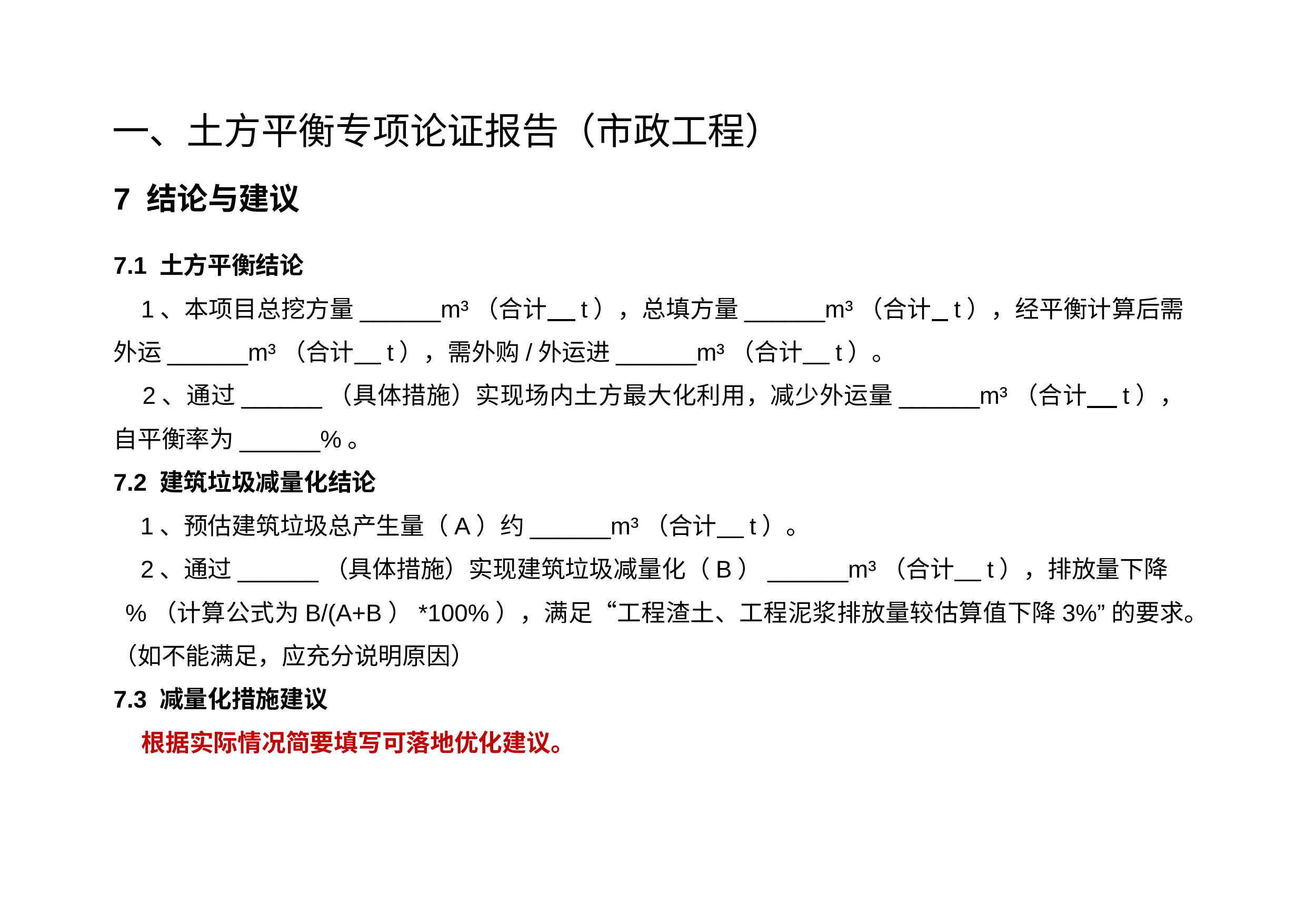

一、土方平衡专项论证报告（市政工程）
7 结论与建议
7.1 土方平衡结论
    1、本项目总挖方量______m³（合计     t），总填方量______m³（合计   t），经平衡计算后需外运______m³（合计     t），需外购/外运进______m³（合计     t）。
    2、通过______（具体措施）实现场内土方最大化利用，减少外运量______m³（合计     t），自平衡率为______%。
7.2 建筑垃圾减量化结论
    1、预估建筑垃圾总产生量（A）约______m³（合计     t）。
    2、通过______（具体措施）实现建筑垃圾减量化（B）______m³（合计     t），排放量下降     %（计算公式为B/(A+B）*100%），满足“工程渣土、工程泥浆排放量较估算值下降3%”的要求。（如不能满足，应充分说明原因）
7.3 减量化措施建议
    根据实际情况简要填写可落地优化建议。